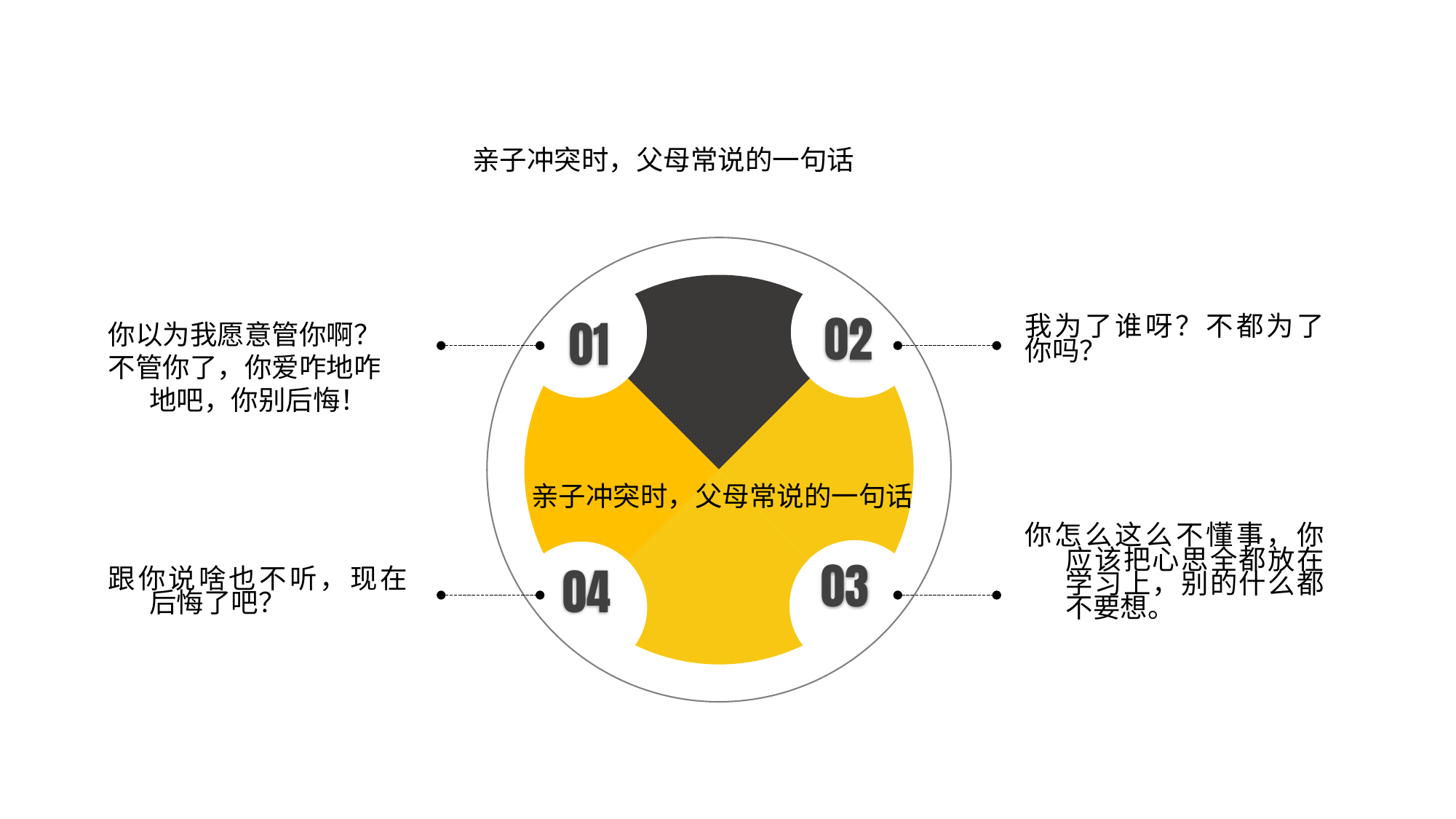

亲子冲突时，父母常说的一句话

02
01
你以为我愿意管你啊？
不管你了，你爱咋地咋地吧，你别后悔！
我为了谁呀？不都为了你吗？
亲子冲突时，父母常说的一句话
你怎么这么不懂事，你应该把心思全都放在学习上，别的什么都不要想。
03
04
跟你说啥也不听，现在后悔了吧？